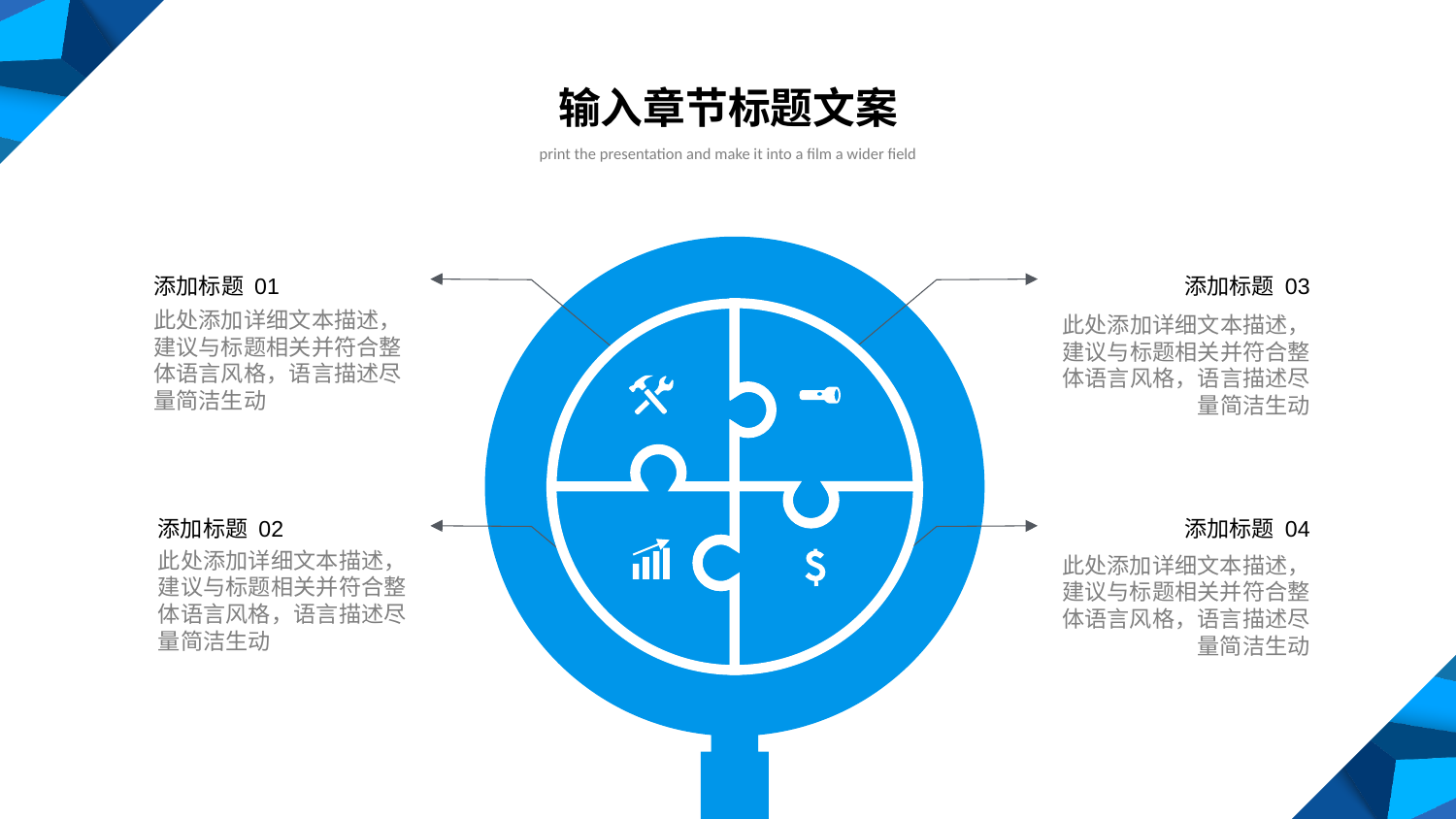

输入章节标题文案
print the presentation and make it into a film a wider field
添加标题 01
添加标题 03

此处添加详细文本描述，建议与标题相关并符合整体语言风格，语言描述尽量简洁生动
此处添加详细文本描述，建议与标题相关并符合整体语言风格，语言描述尽量简洁生动

添加标题 02
添加标题 04

此处添加详细文本描述，建议与标题相关并符合整体语言风格，语言描述尽量简洁生动
此处添加详细文本描述，建议与标题相关并符合整体语言风格，语言描述尽量简洁生动